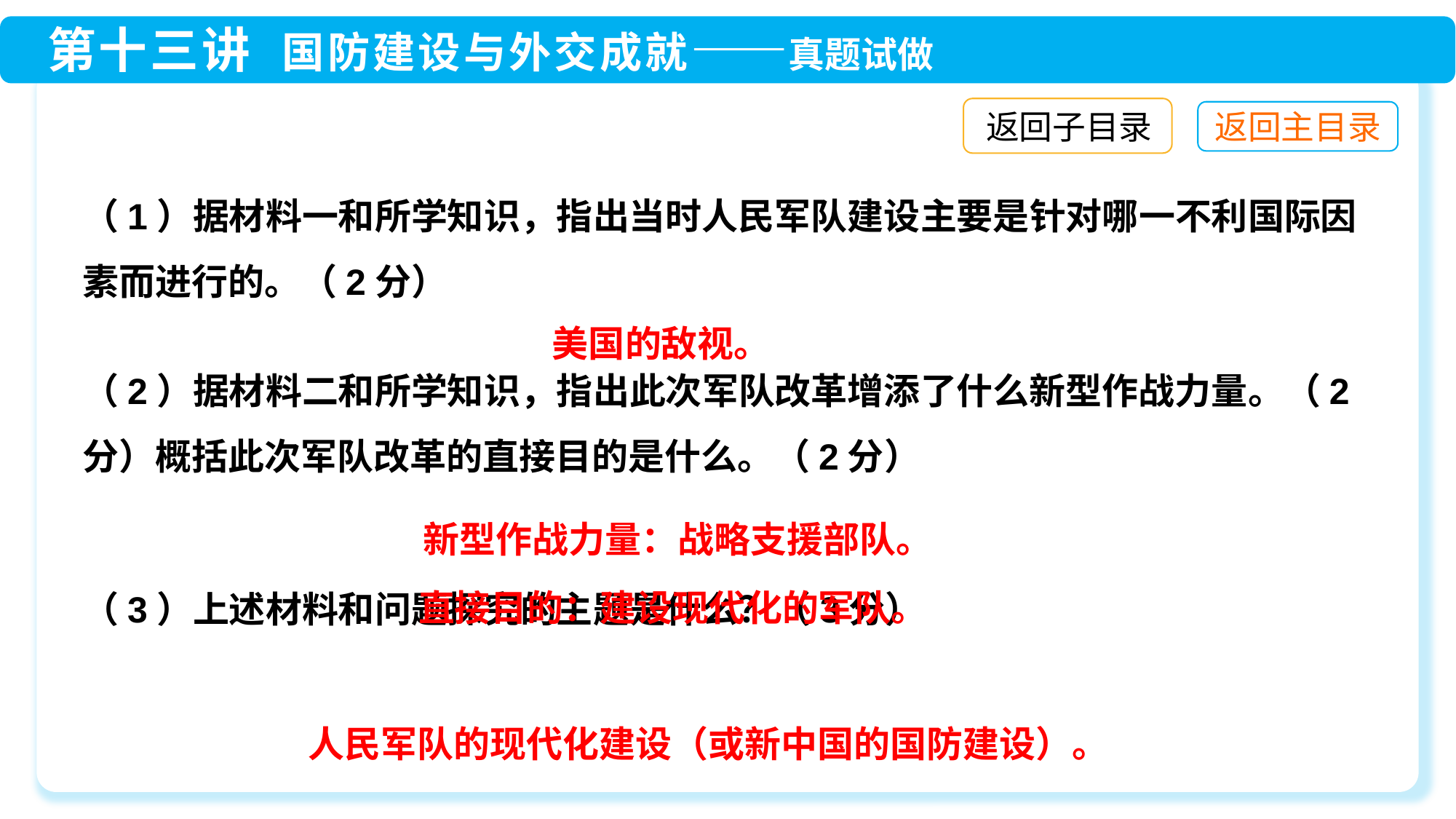

返回子目录
（1）据材料一和所学知识，指出当时人民军队建设主要是针对哪一不利国际因素而进行的。（2分）

（2）据材料二和所学知识，指出此次军队改革增添了什么新型作战力量。（2分）概括此次军队改革的直接目的是什么。（2分）

（3）上述材料和问题探究的主题是什么？（3分）
美国的敌视。
新型作战力量：战略支援部队。
直接目的：建设现代化的军队。
人民军队的现代化建设（或新中国的国防建设）。